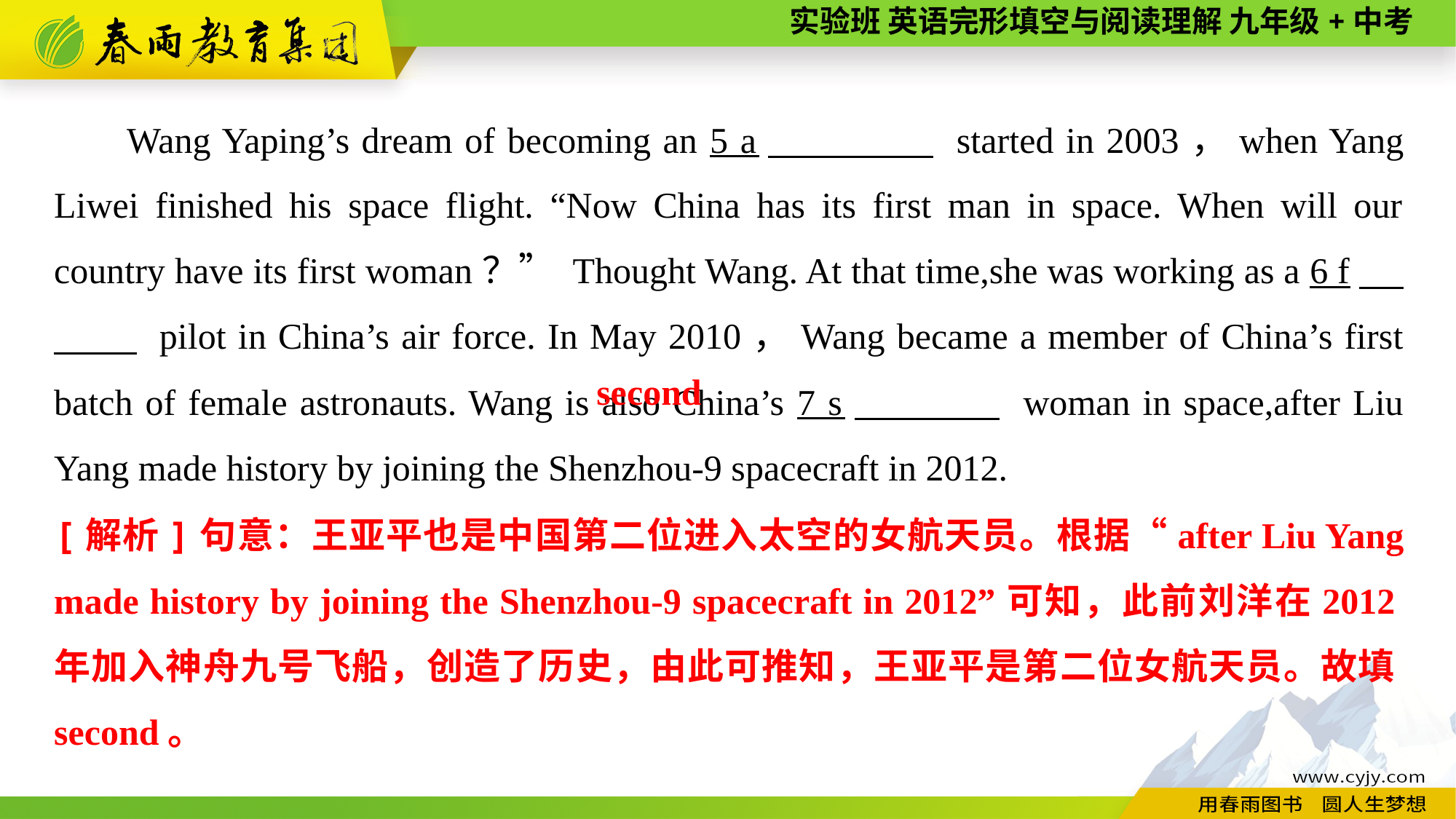

Wang Yaping’s dream of becoming an 5 a　        　 started in 2003，when Yang Liwei finished his space flight. “Now China has its first man in space. When will our country have its first woman？” Thought Wang. At that time,she was working as a 6 f　      　 pilot in China’s air force. In May 2010，Wang became a member of China’s first batch of female astronauts. Wang is also China’s 7 s　      　 woman in space,after Liu Yang made history by joining the Shenzhou-9 spacecraft in 2012.
second
[解析]句意：王亚平也是中国第二位进入太空的女航天员。根据“after Liu Yang made history by joining the Shenzhou-9 spacecraft in 2012”可知，此前刘洋在2012年加入神舟九号飞船，创造了历史，由此可推知，王亚平是第二位女航天员。故填second。